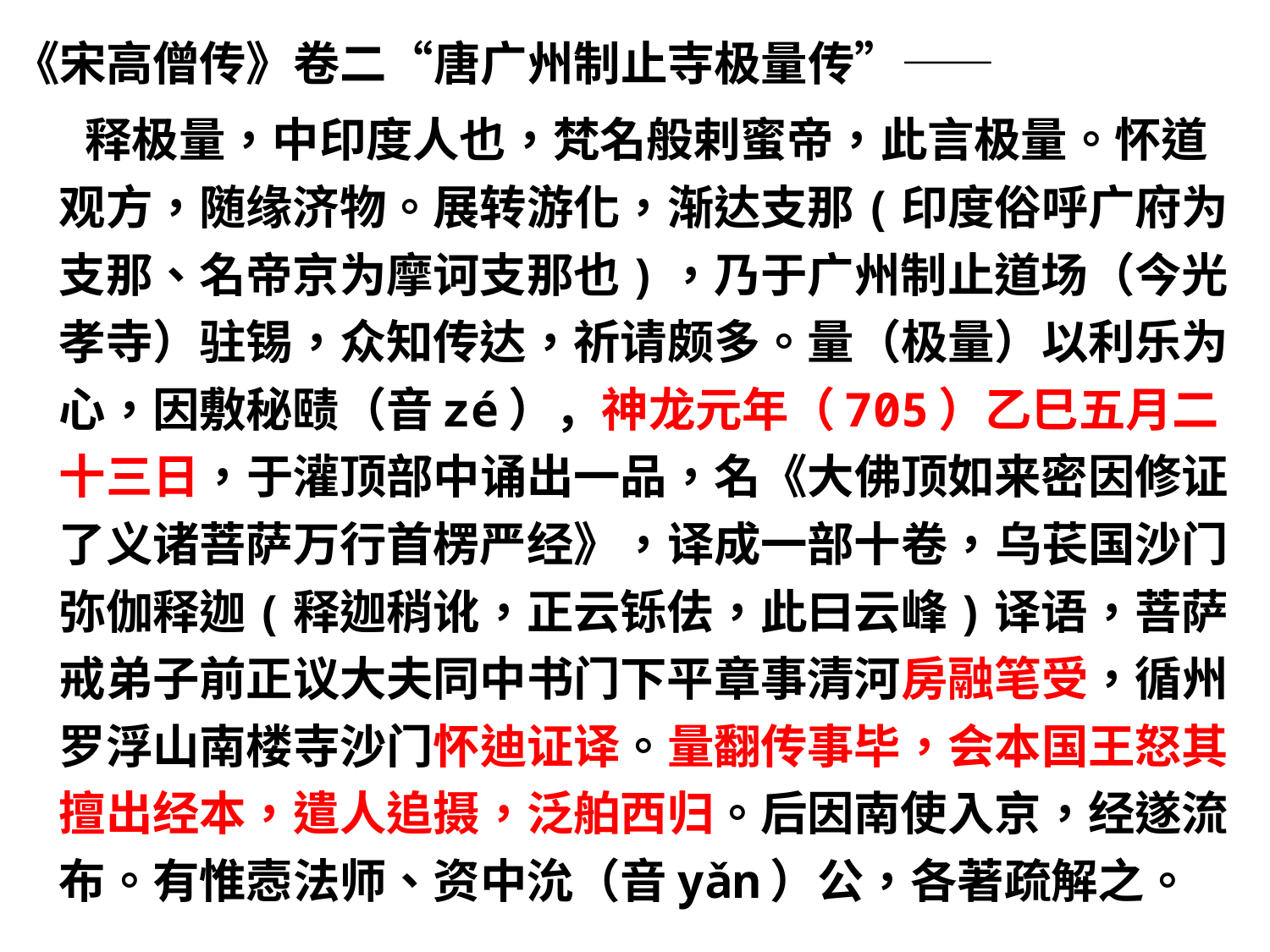

《宋高僧传》卷二“唐广州制止寺极量传”——
      释极量，中印度人也，梵名般剌蜜帝，此言极量。怀道观方，随缘济物。展转游化，渐达支那(印度俗呼广府为支那、名帝京为摩诃支那也)，乃于广州制止道场（今光孝寺）驻锡，众知传达，祈请颇多。量（极量）以利乐为心，因敷秘赜（音zé），神龙元年（705）乙巳五月二十三日，于灌顶部中诵出一品，名《大佛顶如来密因修证了义诸菩萨万行首楞严经》，译成一部十卷，乌苌国沙门弥伽释迦(释迦稍讹，正云铄佉，此曰云峰)译语，菩萨戒弟子前正议大夫同中书门下平章事清河房融笔受，循州罗浮山南楼寺沙门怀迪证译。量翻传事毕，会本国王怒其擅出经本，遣人追摄，泛舶西归。后因南使入京，经遂流布。有惟悫法师、资中沇（音yǎn）公，各著疏解之。